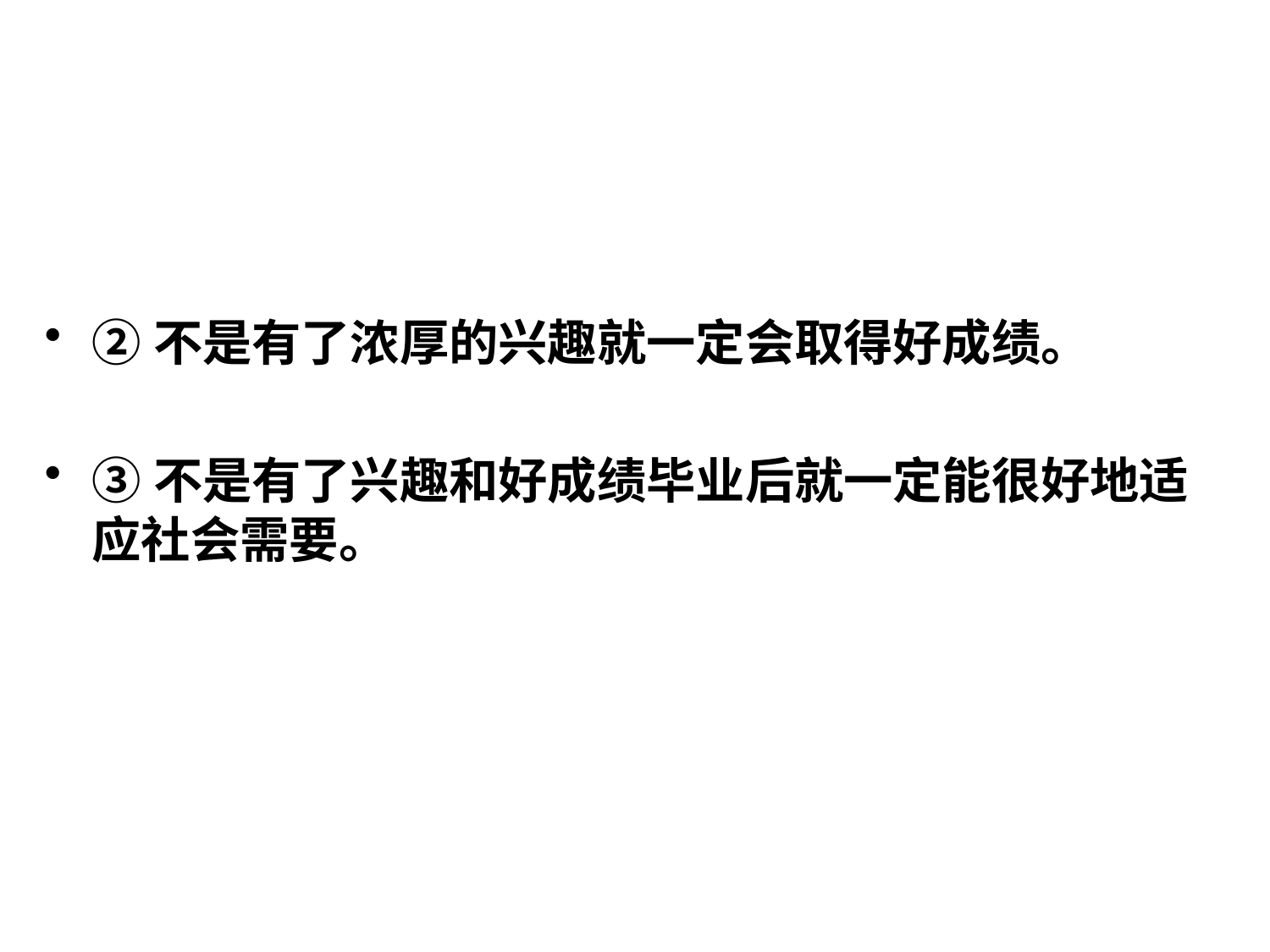

②不是有了浓厚的兴趣就一定会取得好成绩。

③不是有了兴趣和好成绩毕业后就一定能很好地适应社会需要。